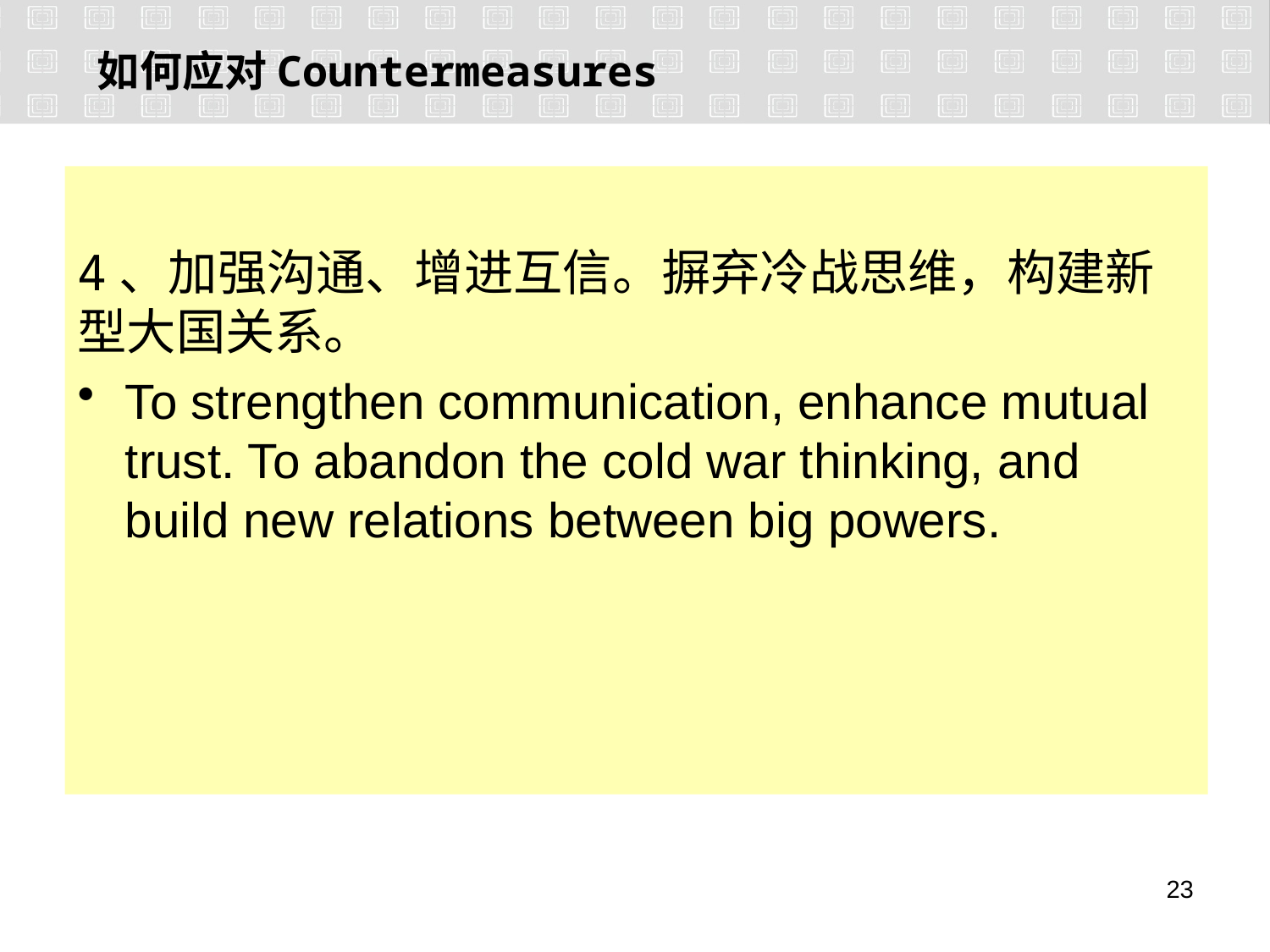

# 如何应对Countermeasures

4、加强沟通、增进互信。摒弃冷战思维，构建新型大国关系。
To strengthen communication, enhance mutual trust. To abandon the cold war thinking, and build new relations between big powers.

23